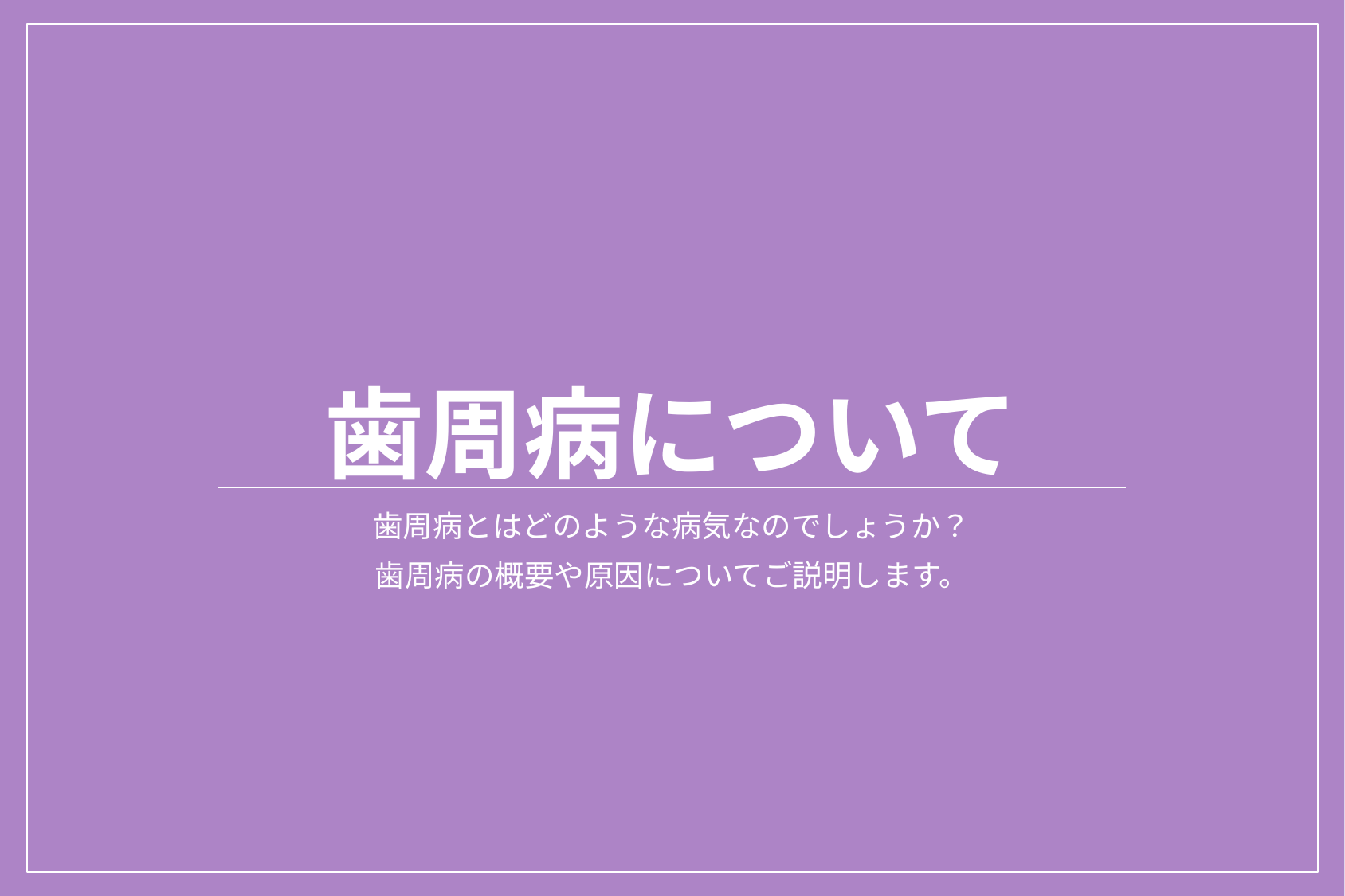

# 歯周病について
歯周病とはどのような病気なのでしょうか？
歯周病の概要や原因についてご説明します。